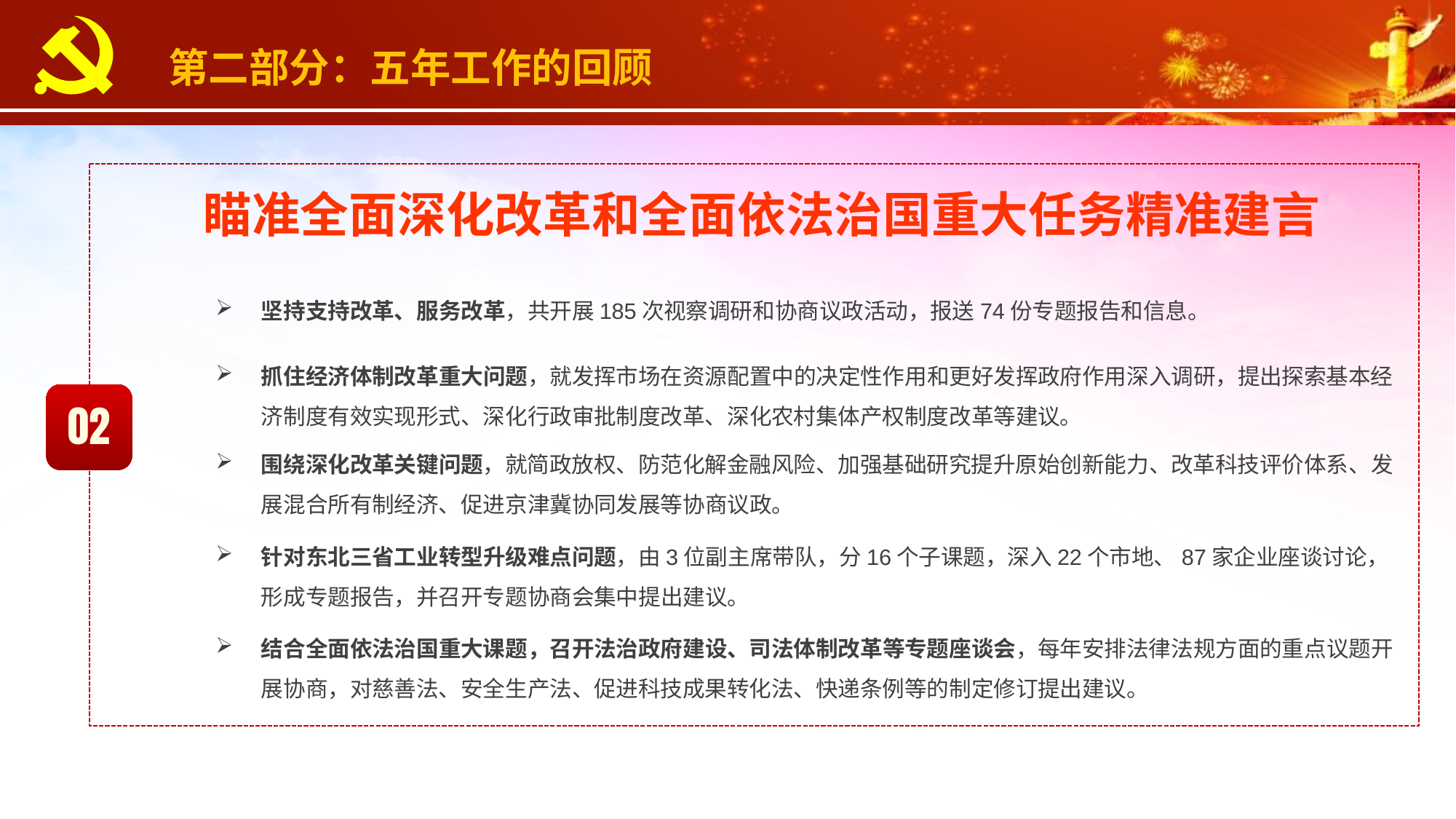

第二部分：五年工作的回顾

瞄准全面深化改革和全面依法治国重大任务精准建言
坚持支持改革、服务改革，共开展185次视察调研和协商议政活动，报送74份专题报告和信息。
抓住经济体制改革重大问题，就发挥市场在资源配置中的决定性作用和更好发挥政府作用深入调研，提出探索基本经济制度有效实现形式、深化行政审批制度改革、深化农村集体产权制度改革等建议。
02
围绕深化改革关键问题，就简政放权、防范化解金融风险、加强基础研究提升原始创新能力、改革科技评价体系、发展混合所有制经济、促进京津冀协同发展等协商议政。
针对东北三省工业转型升级难点问题，由3位副主席带队，分16个子课题，深入22个市地、87家企业座谈讨论，形成专题报告，并召开专题协商会集中提出建议。
结合全面依法治国重大课题，召开法治政府建设、司法体制改革等专题座谈会，每年安排法律法规方面的重点议题开展协商，对慈善法、安全生产法、促进科技成果转化法、快递条例等的制定修订提出建议。